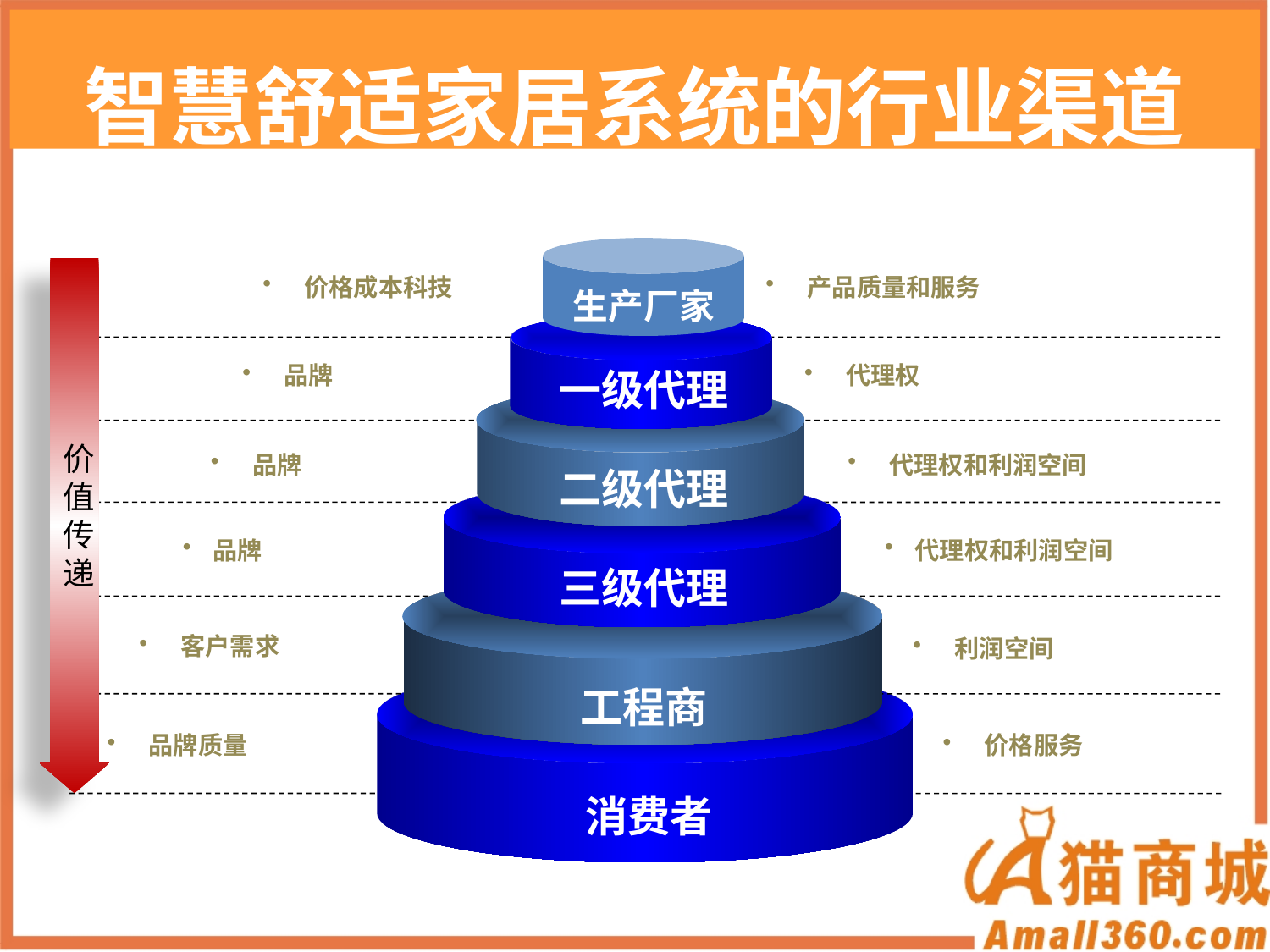

智慧舒适家居系统的行业渠道

# 单击此处添加标题

价值传递
 价格成本科技
 产品质量和服务
生产厂家

 品牌
 代理权
一级代理

 品牌
 代理权和利润空间
二级代理

品牌
代理权和利润空间
三级代理

 客户需求
 利润空间

工程商

 品牌质量
 价格服务
消费者